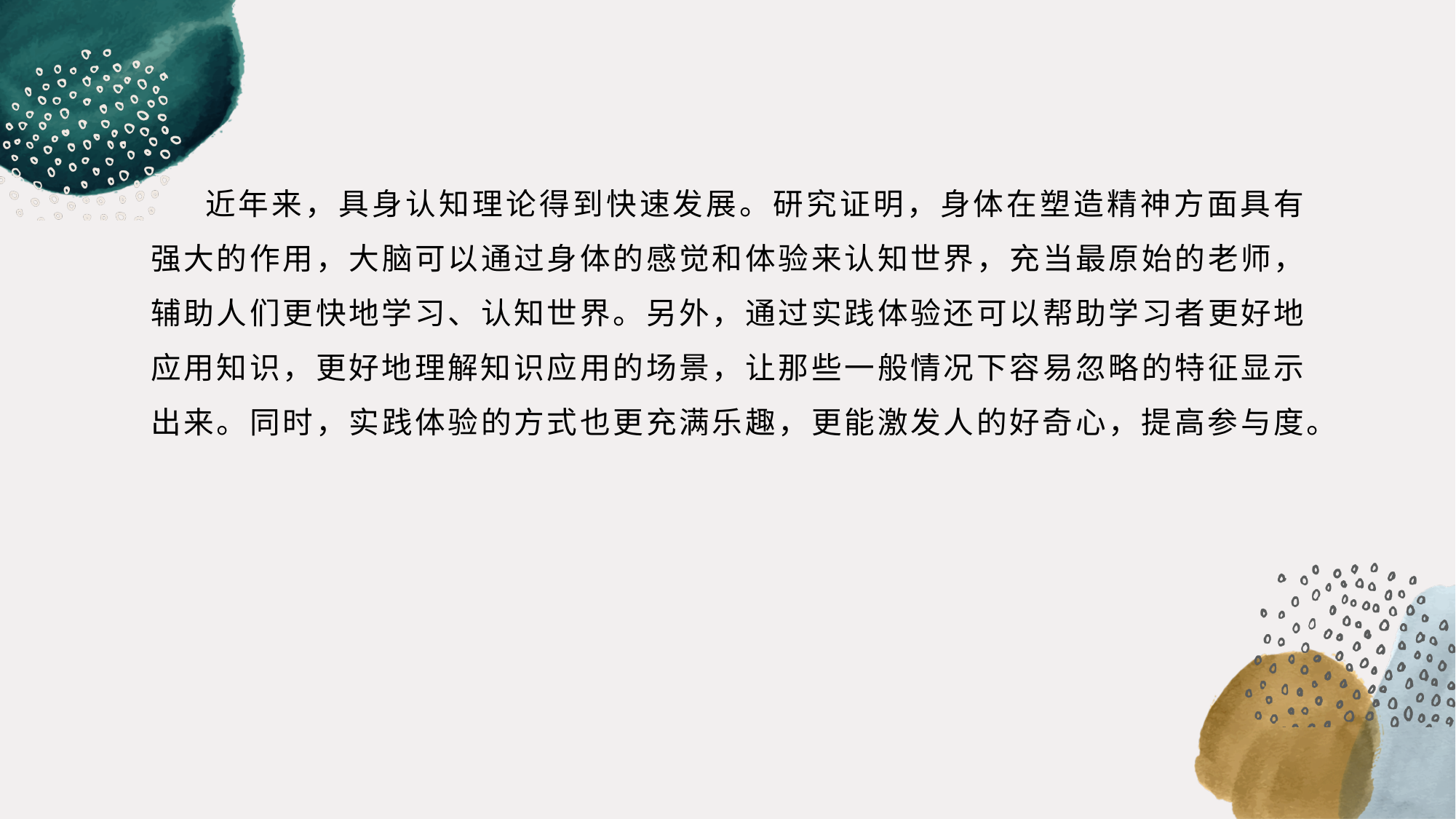

近年来，具身认知理论得到快速发展。研究证明，身体在塑造精神方面具有强大的作用，大脑可以通过身体的感觉和体验来认知世界，充当最原始的老师，辅助人们更快地学习、认知世界。另外，通过实践体验还可以帮助学习者更好地应用知识，更好地理解知识应用的场景，让那些一般情况下容易忽略的特征显示出来。同时，实践体验的方式也更充满乐趣，更能激发人的好奇心，提高参与度。